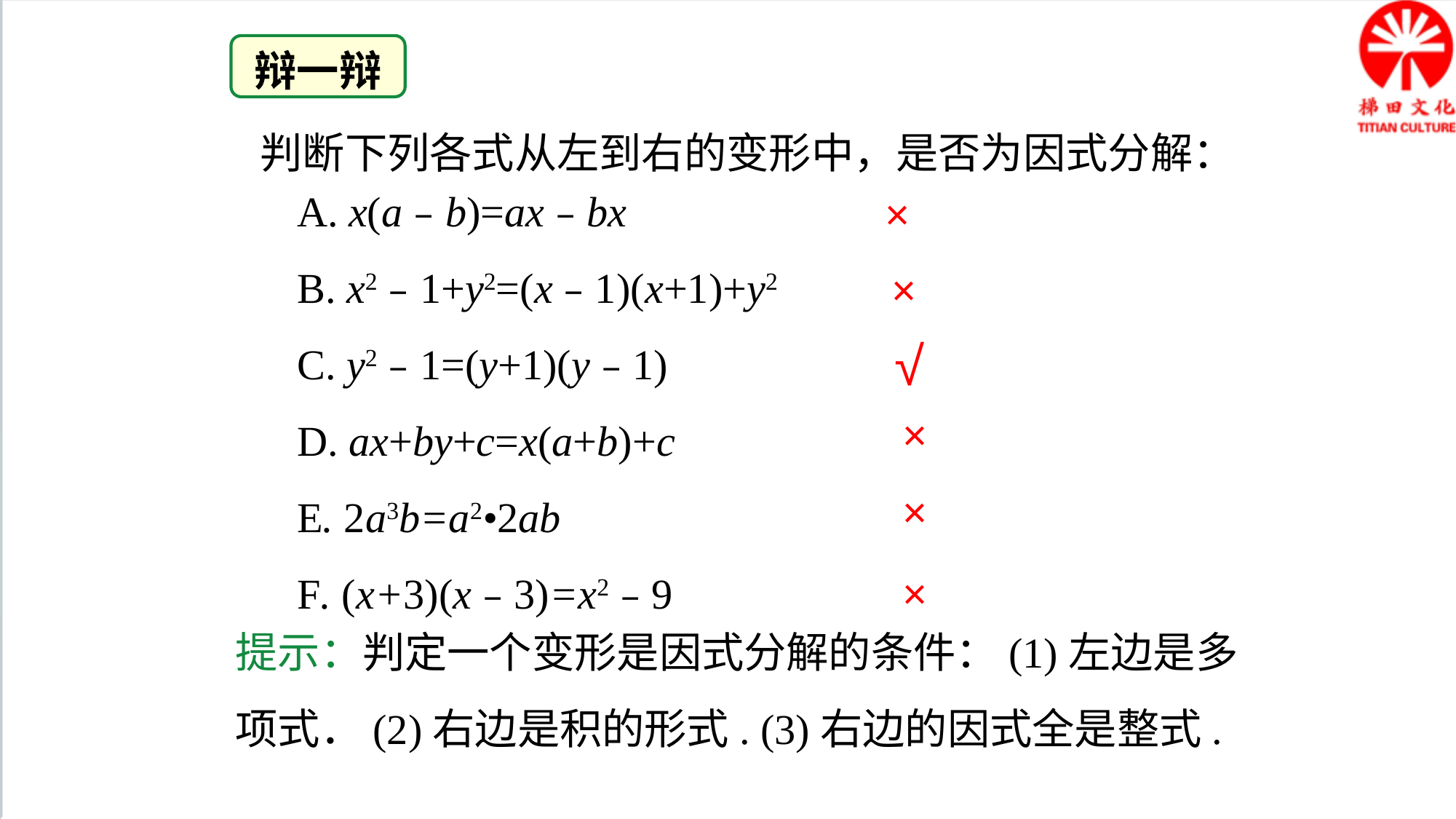

辩一辩
判断下列各式从左到右的变形中，是否为因式分解：
  A. x(a﹣b)=ax﹣bx
  B. x2﹣1+y2=(x﹣1)(x+1)+y2
  C. y2﹣1=(y+1)(y﹣1)
  D. ax+by+c=x(a+b)+c
  E. 2a3b=a2•2ab
  F. (x+3)(x﹣3)=x2﹣9
×
×
√
×
×
×
提示：判定一个变形是因式分解的条件：(1)左边是多项式．(2)右边是积的形式. (3)右边的因式全是整式.